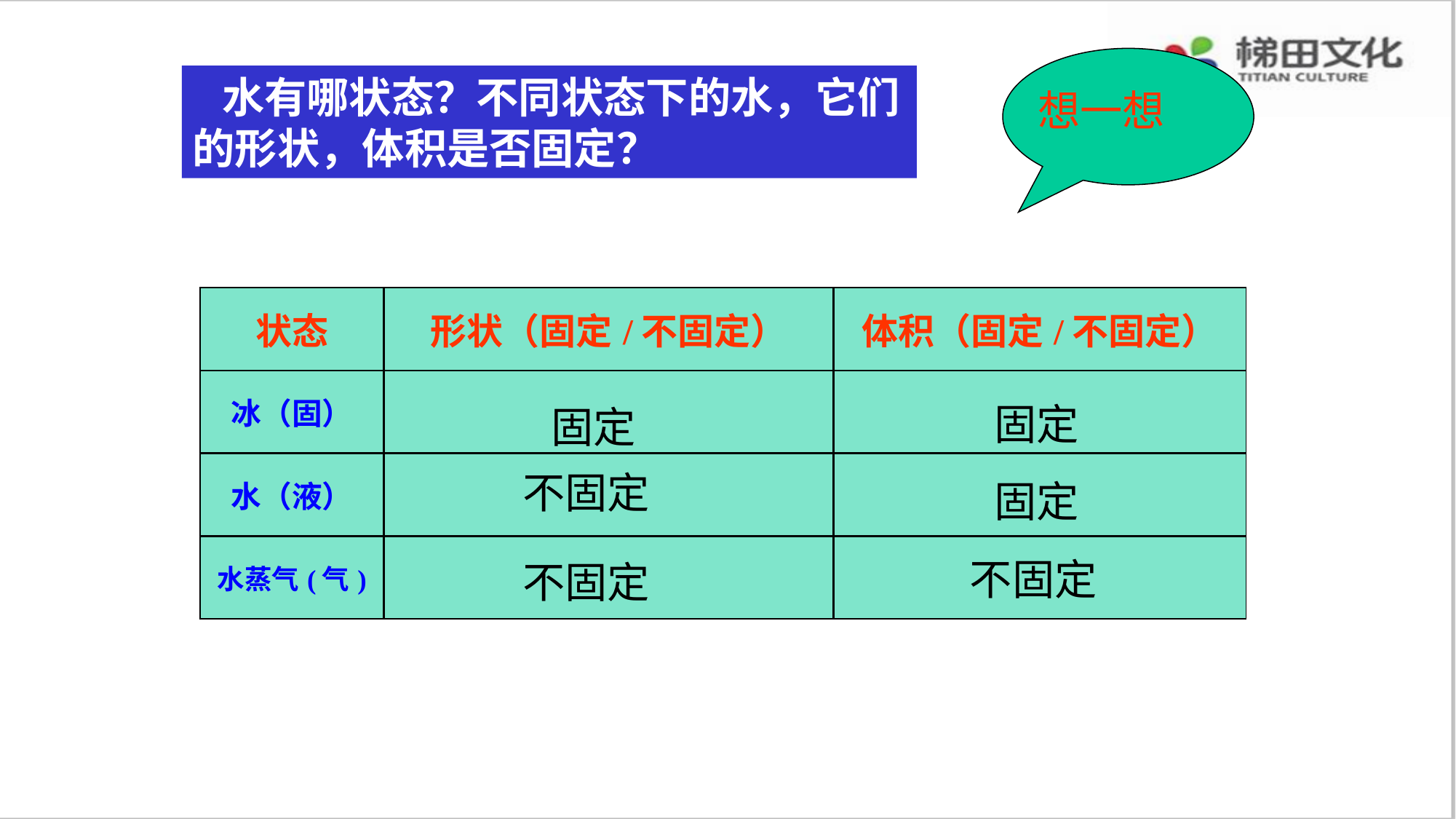

想一想
  水有哪状态？不同状态下的水，它们的形状，体积是否固定？
| 状态 | 形状（固定/不固定） | 体积（固定/不固定） |
| --- | --- | --- |
| 冰（固） |  |  |
| 水（液） |  |  |
| 水蒸气(气) |  |  |
固定
固定
不固定
固定
不固定
不固定